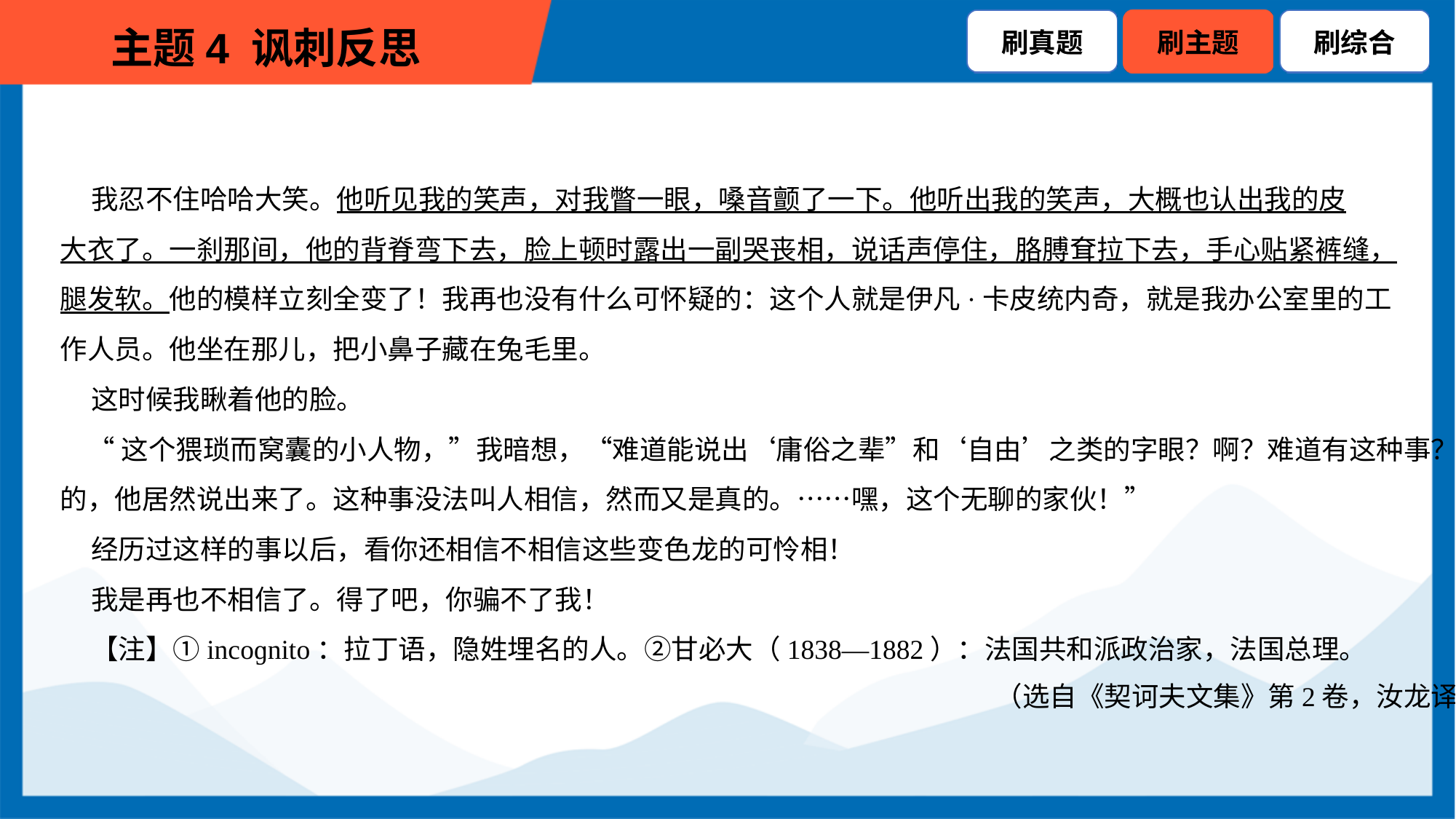

我忍不住哈哈大笑。他听见我的笑声，对我瞥一眼，嗓音颤了一下。他听出我的笑声，大概也认出我的皮
大衣了。一刹那间，他的背脊弯下去，脸上顿时露出一副哭丧相，说话声停住，胳膊耷拉下去，手心贴紧裤缝，
腿发软。他的模样立刻全变了！我再也没有什么可怀疑的：这个人就是伊凡·卡皮统内奇，就是我办公室里的工
作人员。他坐在那儿，把小鼻子藏在兔毛里。
    这时候我瞅着他的脸。
    “这个猥琐而窝囊的小人物，”我暗想，“难道能说出‘庸俗之辈”和‘自由’之类的字眼？啊？难道有这种事？是
的，他居然说出来了。这种事没法叫人相信，然而又是真的。……嘿，这个无聊的家伙！”
    经历过这样的事以后，看你还相信不相信这些变色龙的可怜相！
    我是再也不相信了。得了吧，你骗不了我！
    【注】①incoɡnito：拉丁语，隐姓埋名的人。②甘必大（1838—1882）：法国共和派政治家，法国总理。
（选自《契诃夫文集》第2卷，汝龙译）